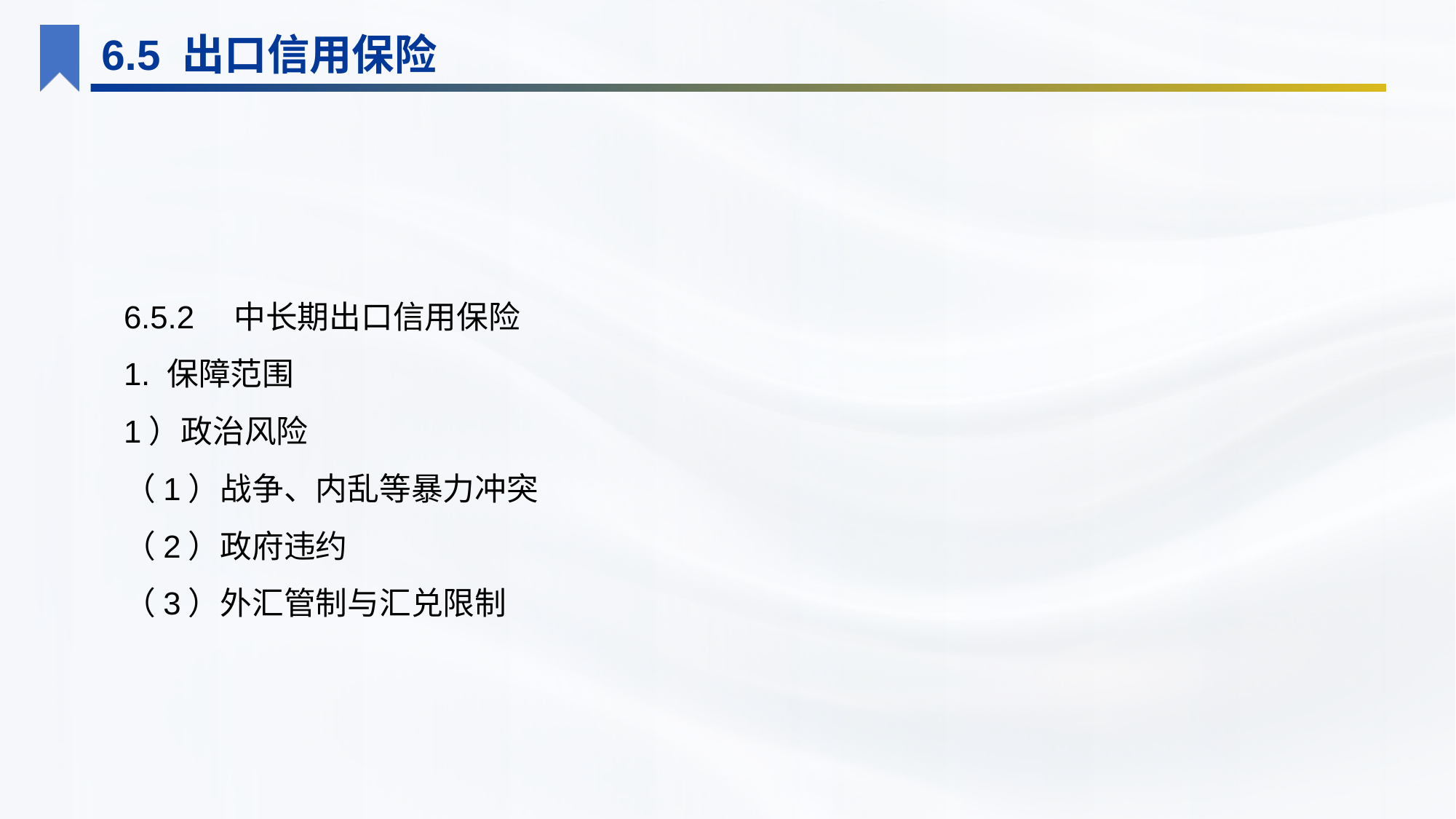

6.5 出口信用保险
6.5.2　中长期出口信用保险
1. 保障范围
1）政治风险
（1）战争、内乱等暴力冲突
（2）政府违约
（3）外汇管制与汇兑限制